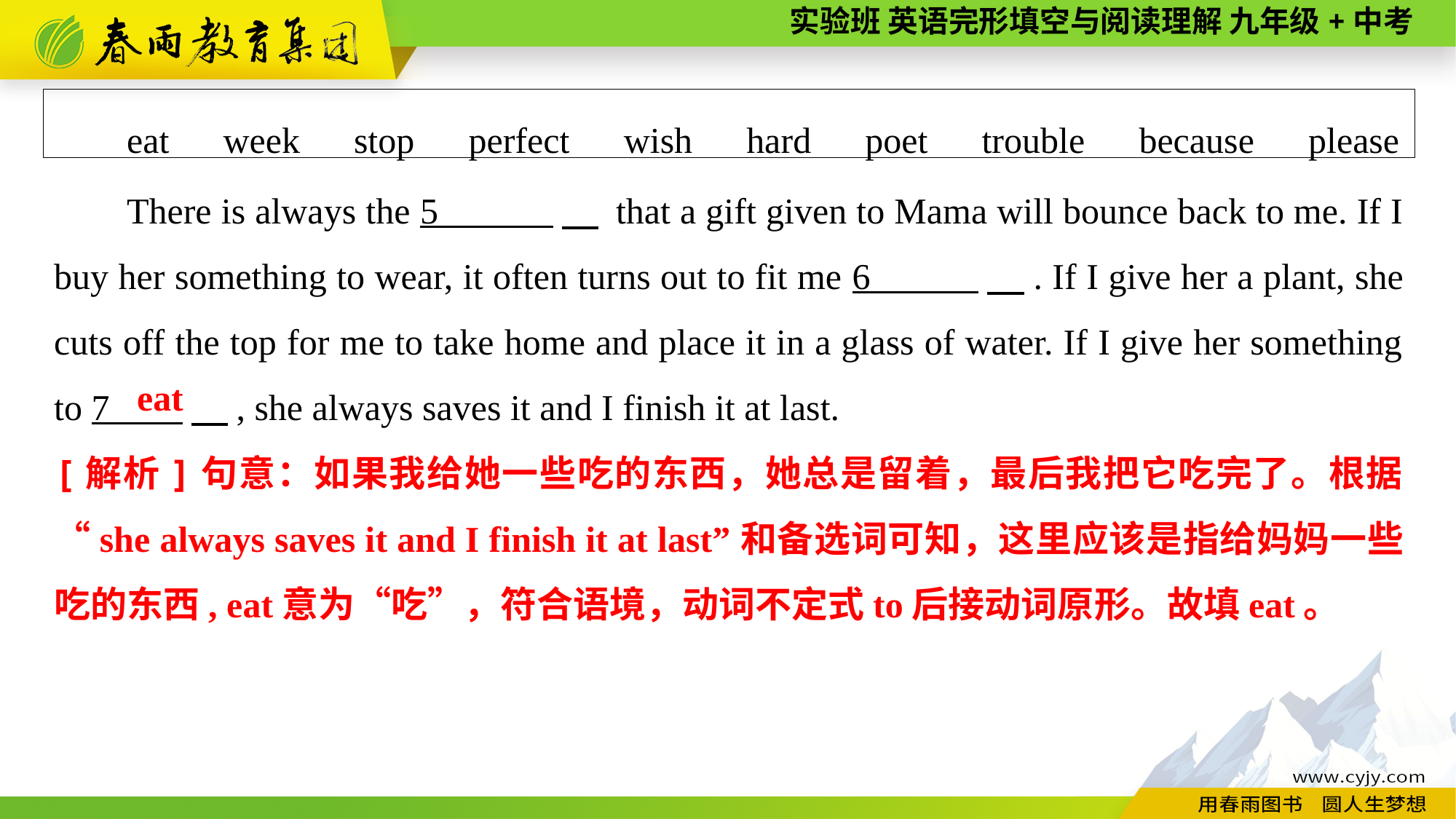

eat　week　stop　perfect　wish　hard　poet　trouble　because　please
There is always the 5            　 that a gift given to Mama will bounce back to me. If I buy her something to wear, it often turns out to fit me 6           　. If I give her a plant, she cuts off the top for me to take home and place it in a glass of water. If I give her something to 7        　, she always saves it and I finish it at last.
eat
[解析]句意：如果我给她一些吃的东西，她总是留着，最后我把它吃完了。根据“she always saves it and I finish it at last”和备选词可知，这里应该是指给妈妈一些吃的东西, eat意为“吃”，符合语境，动词不定式to后接动词原形。故填eat。